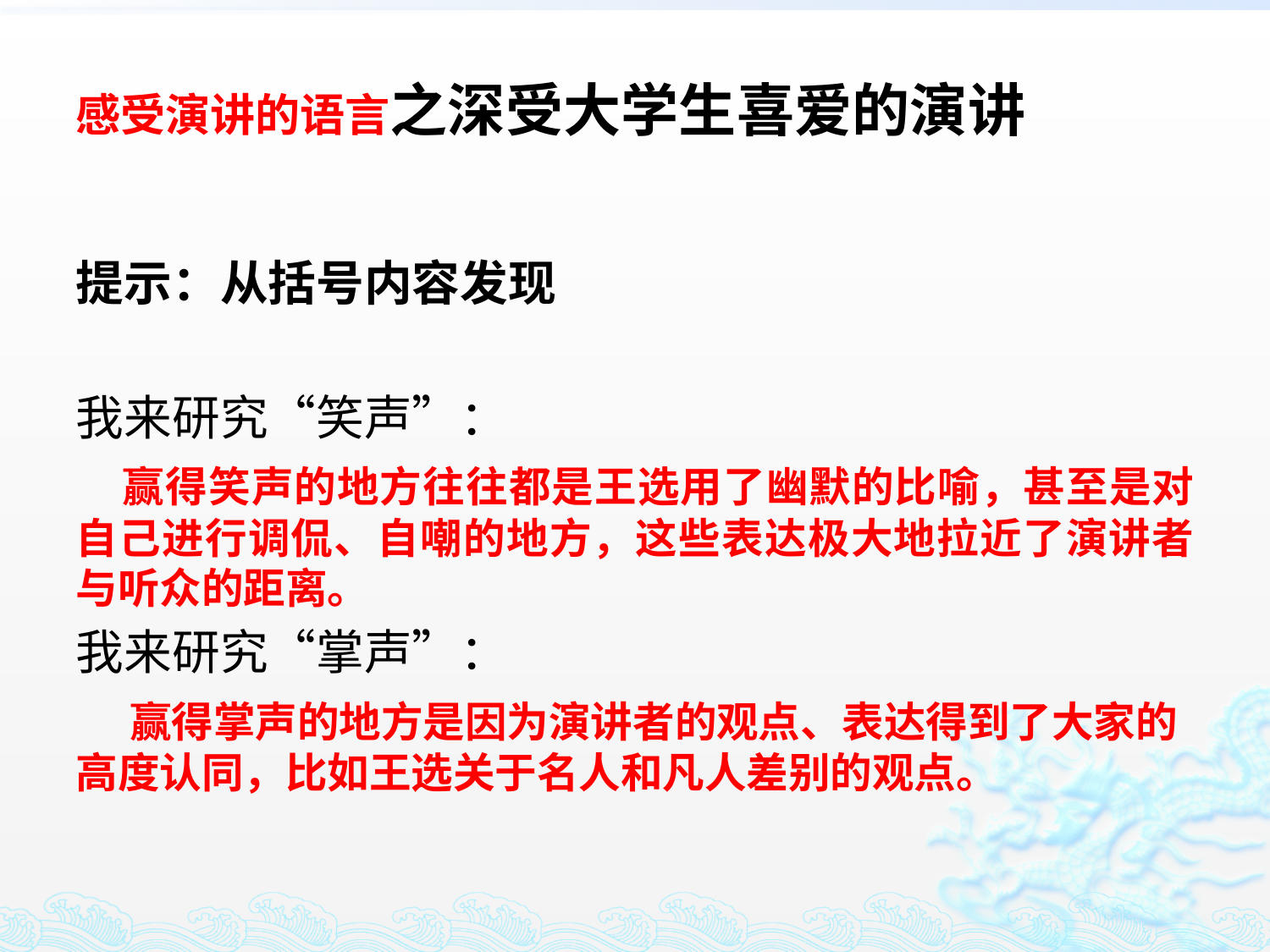

感受演讲的语言之深受大学生喜爱的演讲

提示：从括号内容发现

我来研究“笑声”：
   赢得笑声的地方往往都是王选用了幽默的比喻，甚至是对自己进行调侃、自嘲的地方，这些表达极大地拉近了演讲者与听众的距离。
我来研究“掌声”：
    赢得掌声的地方是因为演讲者的观点、表达得到了大家的高度认同，比如王选关于名人和凡人差别的观点。